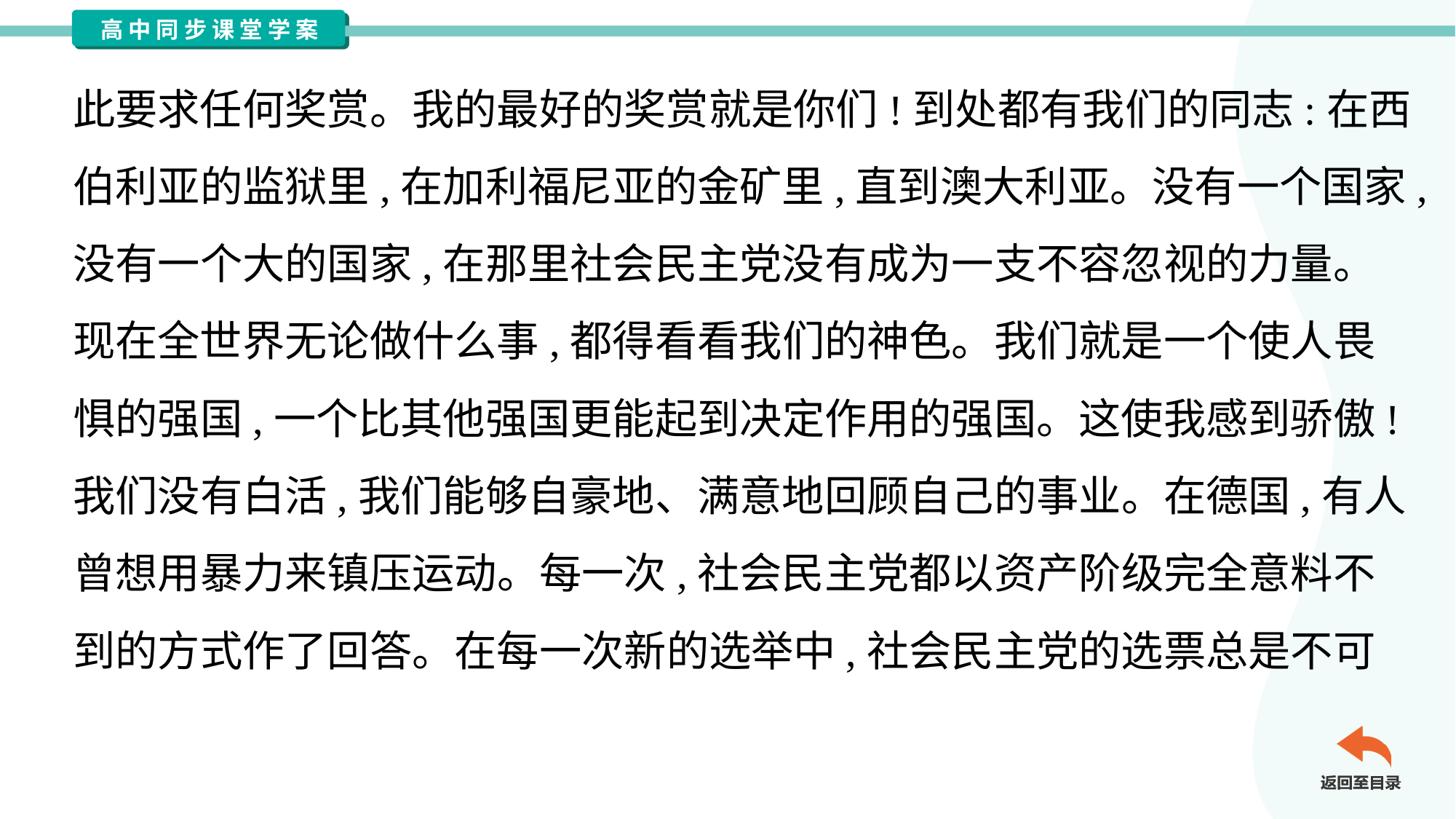

此要求任何奖赏。我的最好的奖赏就是你们!到处都有我们的同志:在西
伯利亚的监狱里,在加利福尼亚的金矿里,直到澳大利亚。没有一个国家,
没有一个大的国家,在那里社会民主党没有成为一支不容忽视的力量。
现在全世界无论做什么事,都得看看我们的神色。我们就是一个使人畏
惧的强国,一个比其他强国更能起到决定作用的强国。这使我感到骄傲!
我们没有白活,我们能够自豪地、满意地回顾自己的事业。在德国,有人
曾想用暴力来镇压运动。每一次,社会民主党都以资产阶级完全意料不
到的方式作了回答。在每一次新的选举中,社会民主党的选票总是不可